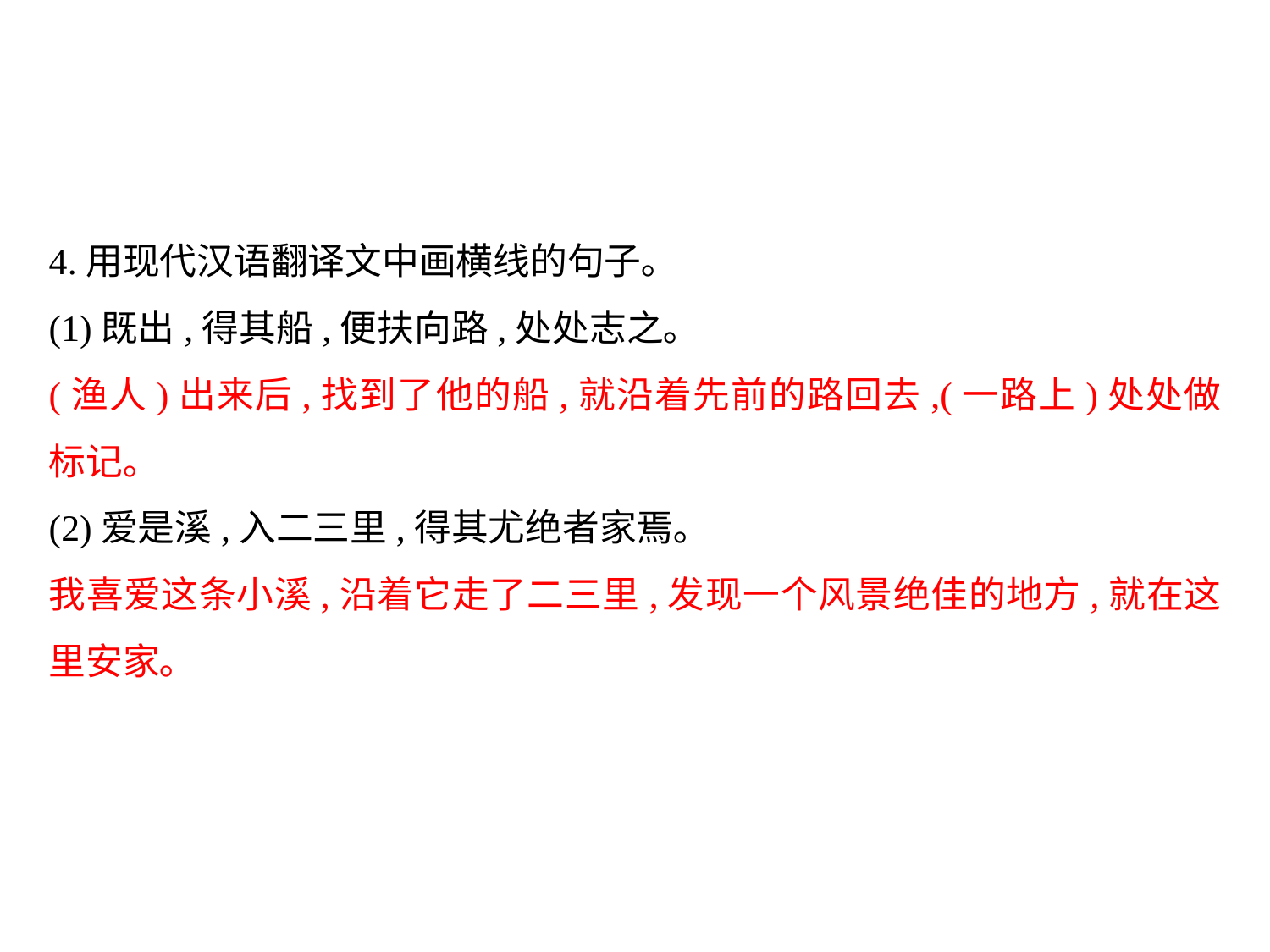

4.用现代汉语翻译文中画横线的句子｡
(1)既出,得其船,便扶向路,处处志之｡
(渔人)出来后,找到了他的船,就沿着先前的路回去,(一路上)处处做标记｡
(2)爱是溪,入二三里,得其尤绝者家焉｡
我喜爱这条小溪,沿着它走了二三里,发现一个风景绝佳的地方,就在这里安家｡